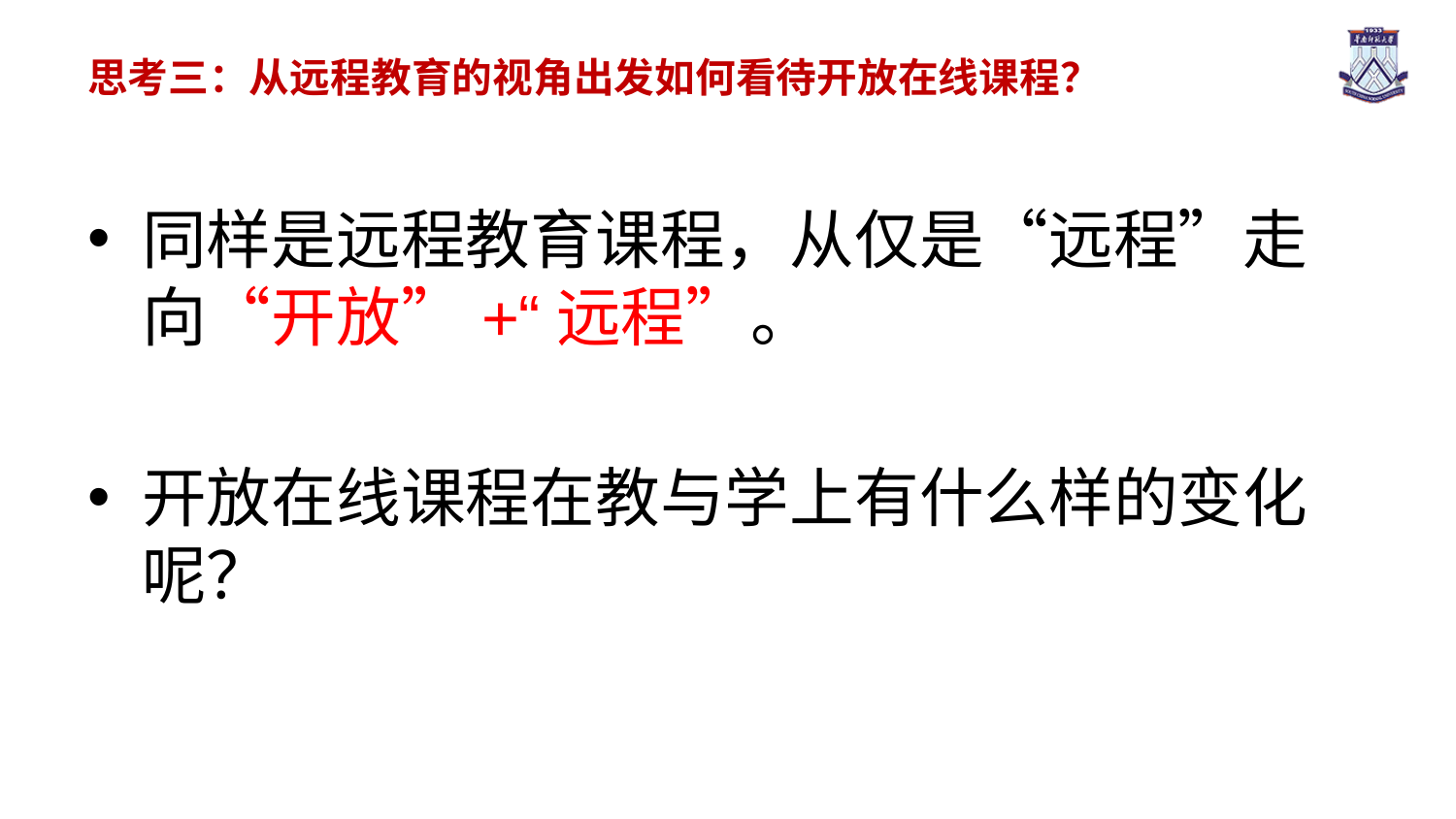

# 思考三：从远程教育的视角出发如何看待开放在线课程？
同样是远程教育课程，从仅是“远程”走向“开放”+“远程”。

开放在线课程在教与学上有什么样的变化呢？